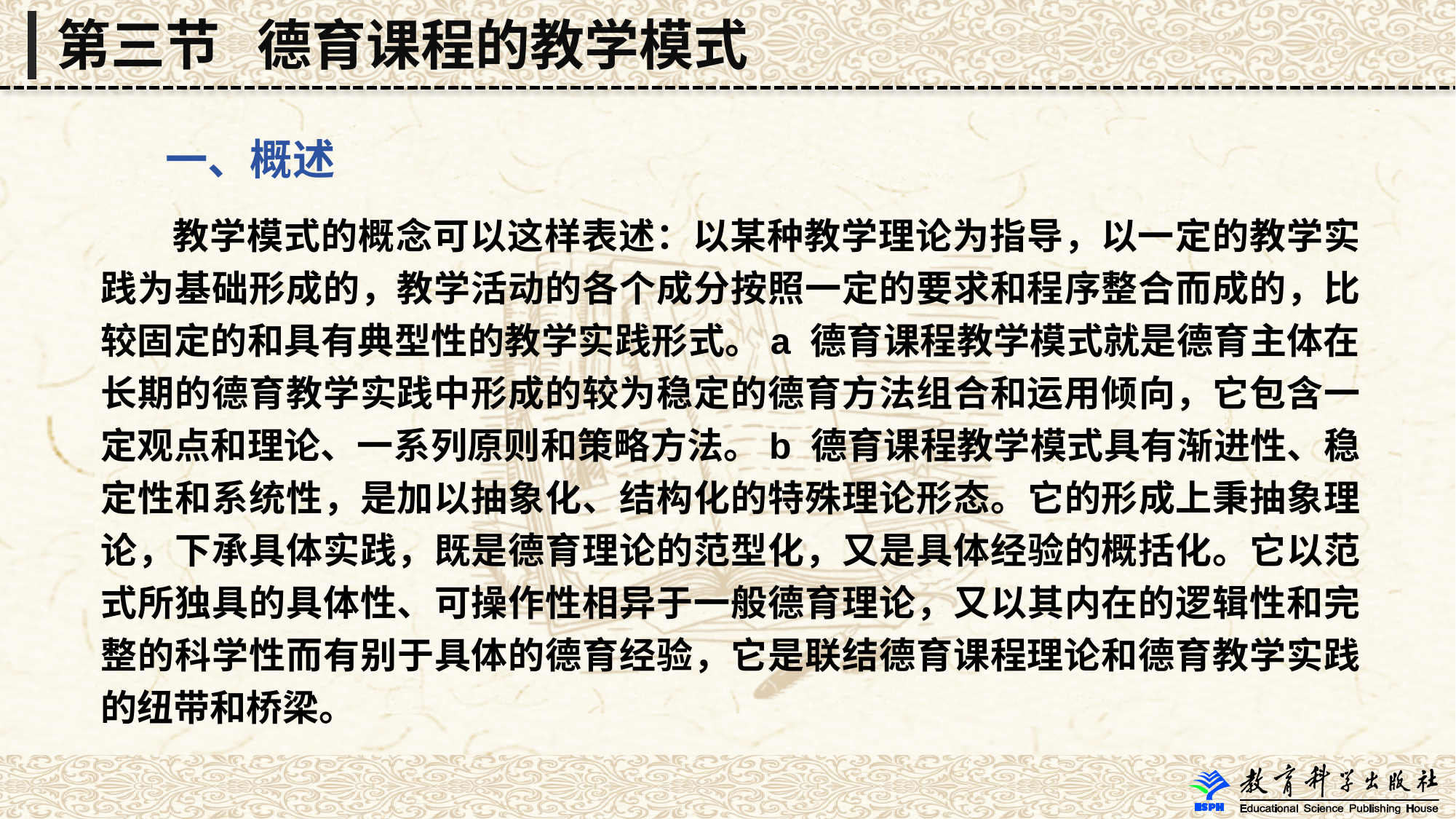

第三节   德育课程的教学模式
          一、概述

       教学模式的概念可以这样表述：以某种教学理论为指导，以一定的教学实践为基础形成的，教学活动的各个成分按照一定的要求和程序整合而成的，比较固定的和具有典型性的教学实践形式。a 德育课程教学模式就是德育主体在长期的德育教学实践中形成的较为稳定的德育方法组合和运用倾向，它包含一定观点和理论、一系列原则和策略方法。b 德育课程教学模式具有渐进性、稳定性和系统性，是加以抽象化、结构化的特殊理论形态。它的形成上秉抽象理论，下承具体实践，既是德育理论的范型化，又是具体经验的概括化。它以范式所独具的具体性、可操作性相异于一般德育理论，又以其内在的逻辑性和完整的科学性而有别于具体的德育经验，它是联结德育课程理论和德育教学实践的纽带和桥梁。